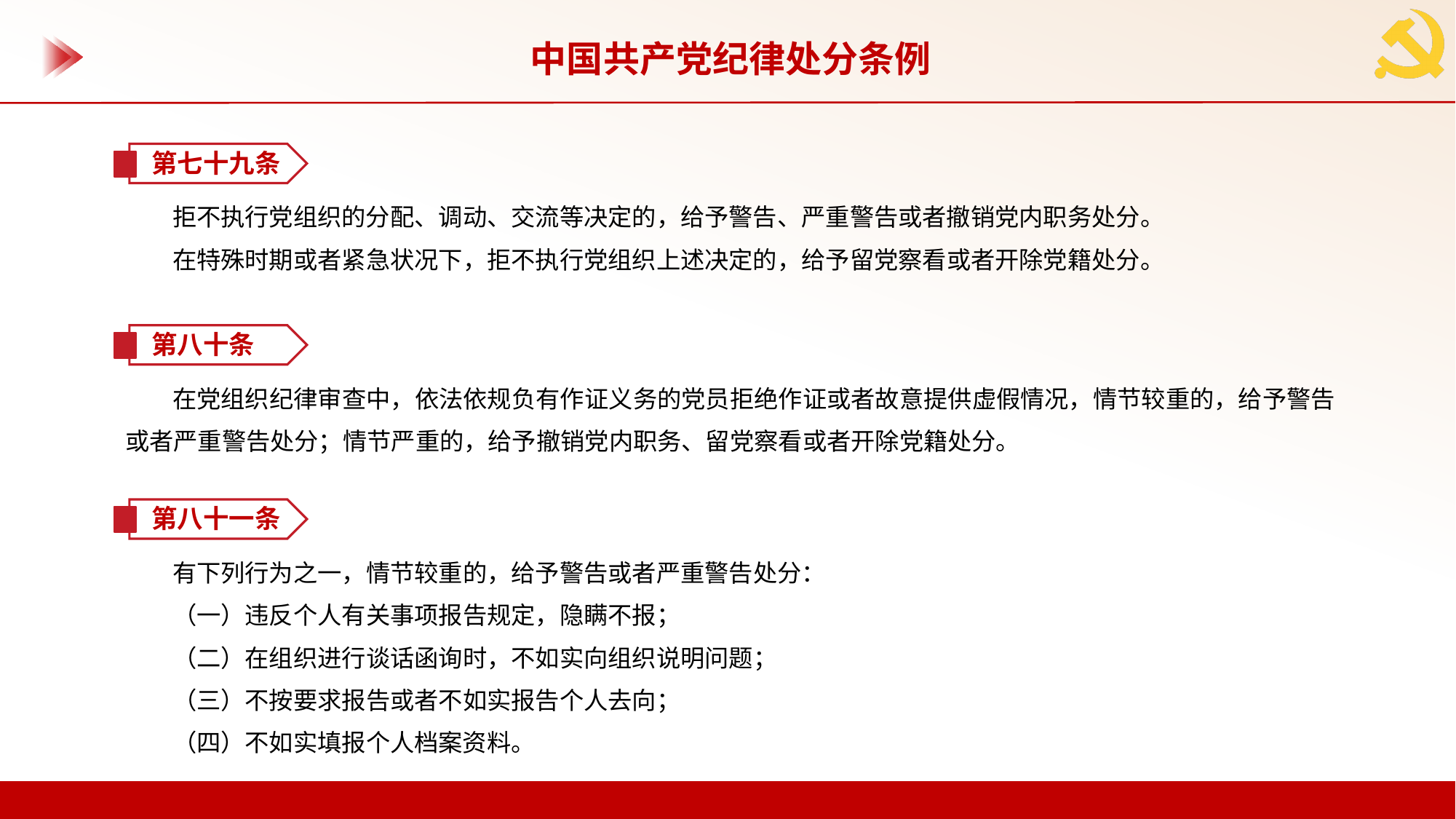

中国共产党纪律处分条例
第七十九条

拒不执行党组织的分配、调动、交流等决定的，给予警告、严重警告或者撤销党内职务处分。
在特殊时期或者紧急状况下，拒不执行党组织上述决定的，给予留党察看或者开除党籍处分。
第八十条

在党组织纪律审查中，依法依规负有作证义务的党员拒绝作证或者故意提供虚假情况，情节较重的，给予警告或者严重警告处分；情节严重的，给予撤销党内职务、留党察看或者开除党籍处分。
第八十一条

有下列行为之一，情节较重的，给予警告或者严重警告处分：
（一）违反个人有关事项报告规定，隐瞒不报；
（二）在组织进行谈话函询时，不如实向组织说明问题；
（三）不按要求报告或者不如实报告个人去向；
（四）不如实填报个人档案资料。